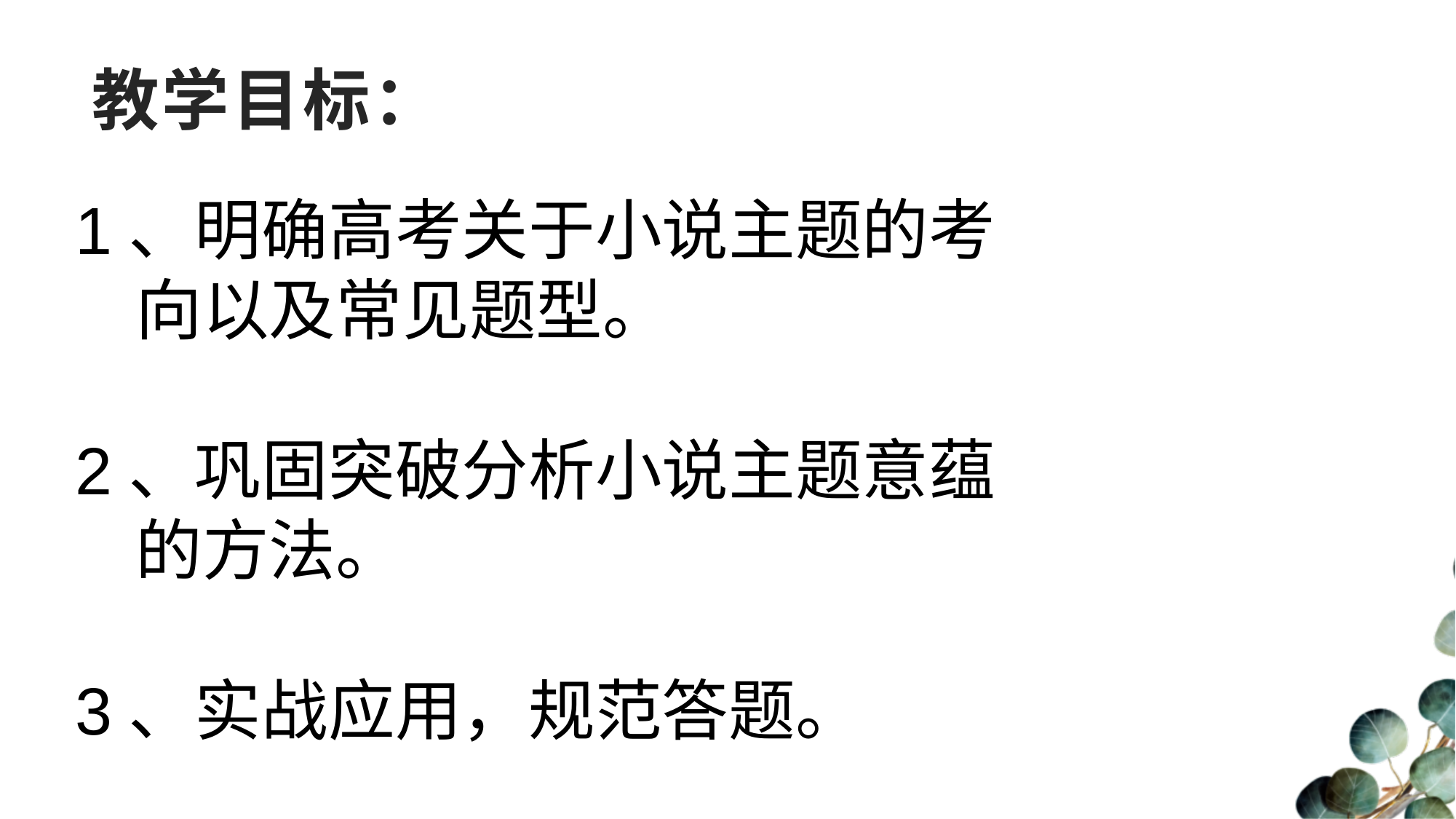

# 教学目标：
1、明确高考关于小说主题的考
   向以及常见题型。

2、巩固突破分析小说主题意蕴
   的方法。

3、实战应用，规范答题。